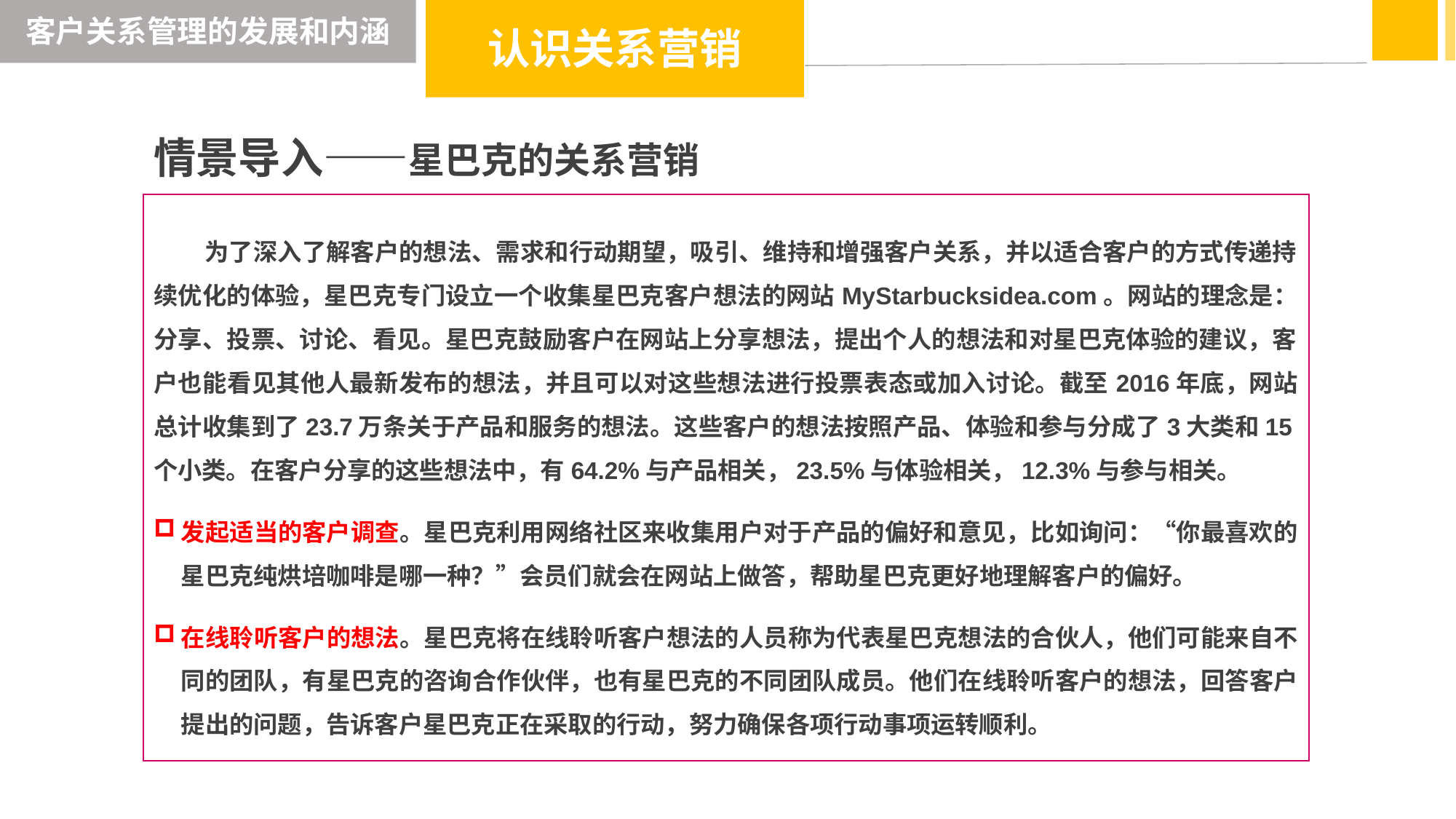

客户关系管理的发展和内涵
认识关系营销
情景导入——星巴克的关系营销
       为了深入了解客户的想法、需求和行动期望，吸引、维持和增强客户关系，并以适合客户的方式传递持续优化的体验，星巴克专门设立一个收集星巴克客户想法的网站MyStarbucksidea.com。网站的理念是：分享、投票、讨论、看见。星巴克鼓励客户在网站上分享想法，提出个人的想法和对星巴克体验的建议，客户也能看见其他人最新发布的想法，并且可以对这些想法进行投票表态或加入讨论。截至2016年底，网站总计收集到了23.7万条关于产品和服务的想法。这些客户的想法按照产品、体验和参与分成了3大类和15个小类。在客户分享的这些想法中，有64.2%与产品相关，23.5%与体验相关，12.3%与参与相关。
发起适当的客户调查。星巴克利用网络社区来收集用户对于产品的偏好和意见，比如询问：“你最喜欢的星巴克纯烘培咖啡是哪一种？”会员们就会在网站上做答，帮助星巴克更好地理解客户的偏好。
在线聆听客户的想法。星巴克将在线聆听客户想法的人员称为代表星巴克想法的合伙人，他们可能来自不同的团队，有星巴克的咨询合作伙伴，也有星巴克的不同团队成员。他们在线聆听客户的想法，回答客户提出的问题，告诉客户星巴克正在采取的行动，努力确保各项行动事项运转顺利。